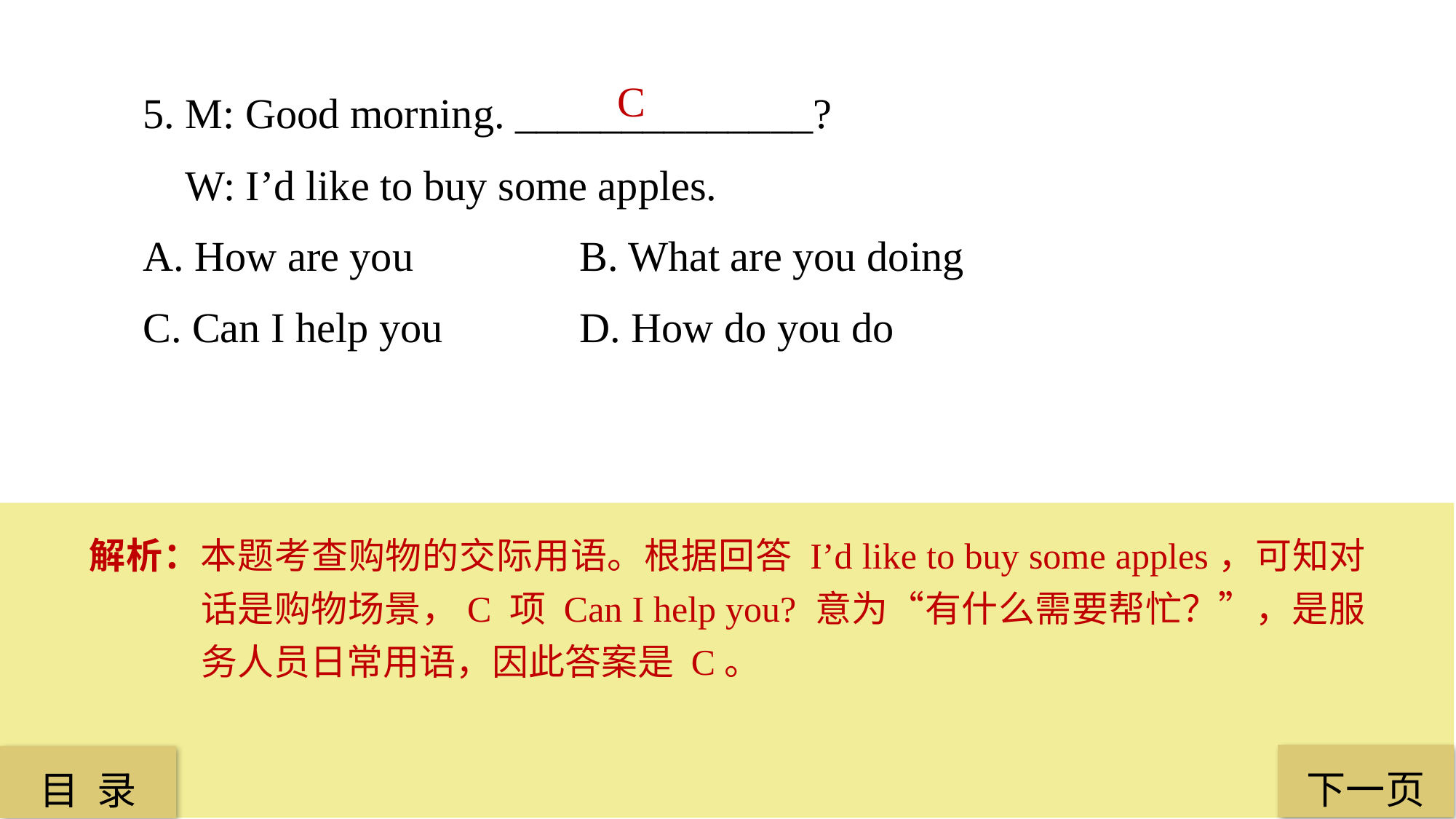

5. M: Good morning. ______________?
    W: I’d like to buy some apples.
A. How are you 		B. What are you doing
C. Can I help you 		D. How do you do
 C
解析：本题考查购物的交际用语。根据回答 I’d like to buy some apples，可知对话是购物场景，C 项 Can I help you? 意为“有什么需要帮忙？”，是服务人员日常用语，因此答案是 C。